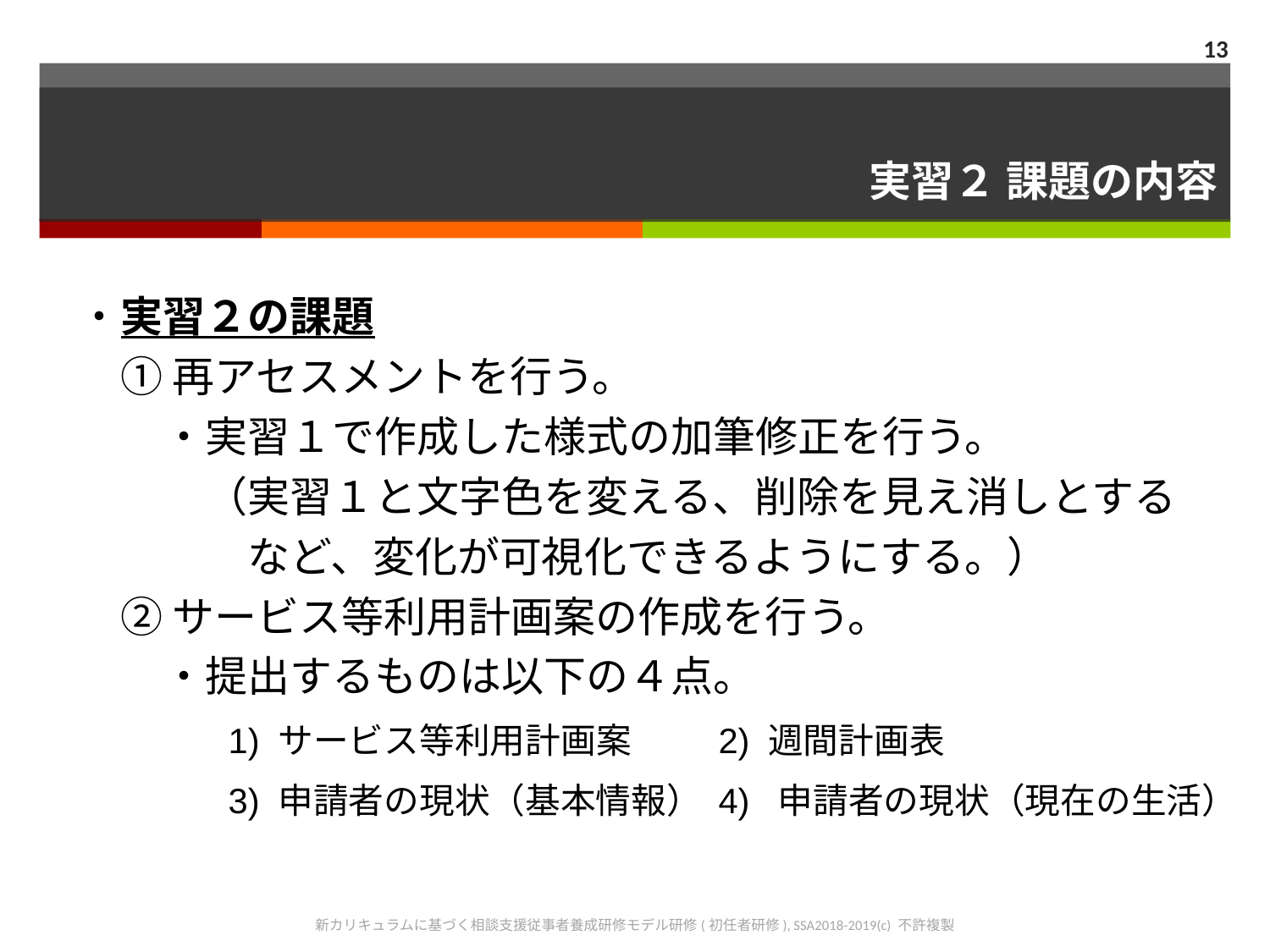

13
# 実習２ 課題の内容
・実習２の課題
　① 再アセスメントを行う。
　　・実習１で作成した様式の加筆修正を行う。
　　　（実習１と文字色を変える、削除を見え消しとする
　　　　など、変化が可視化できるようにする。）
　② サービス等利用計画案の作成を行う。
　　・提出するものは以下の４点。
　　　　1) サービス等利用計画案　　 2) 週間計画表
　　　　3) 申請者の現状（基本情報） 4)  申請者の現状（現在の生活）
新カリキュラムに基づく相談支援従事者養成研修モデル研修(初任者研修), SSA2018-2019(c) 不許複製